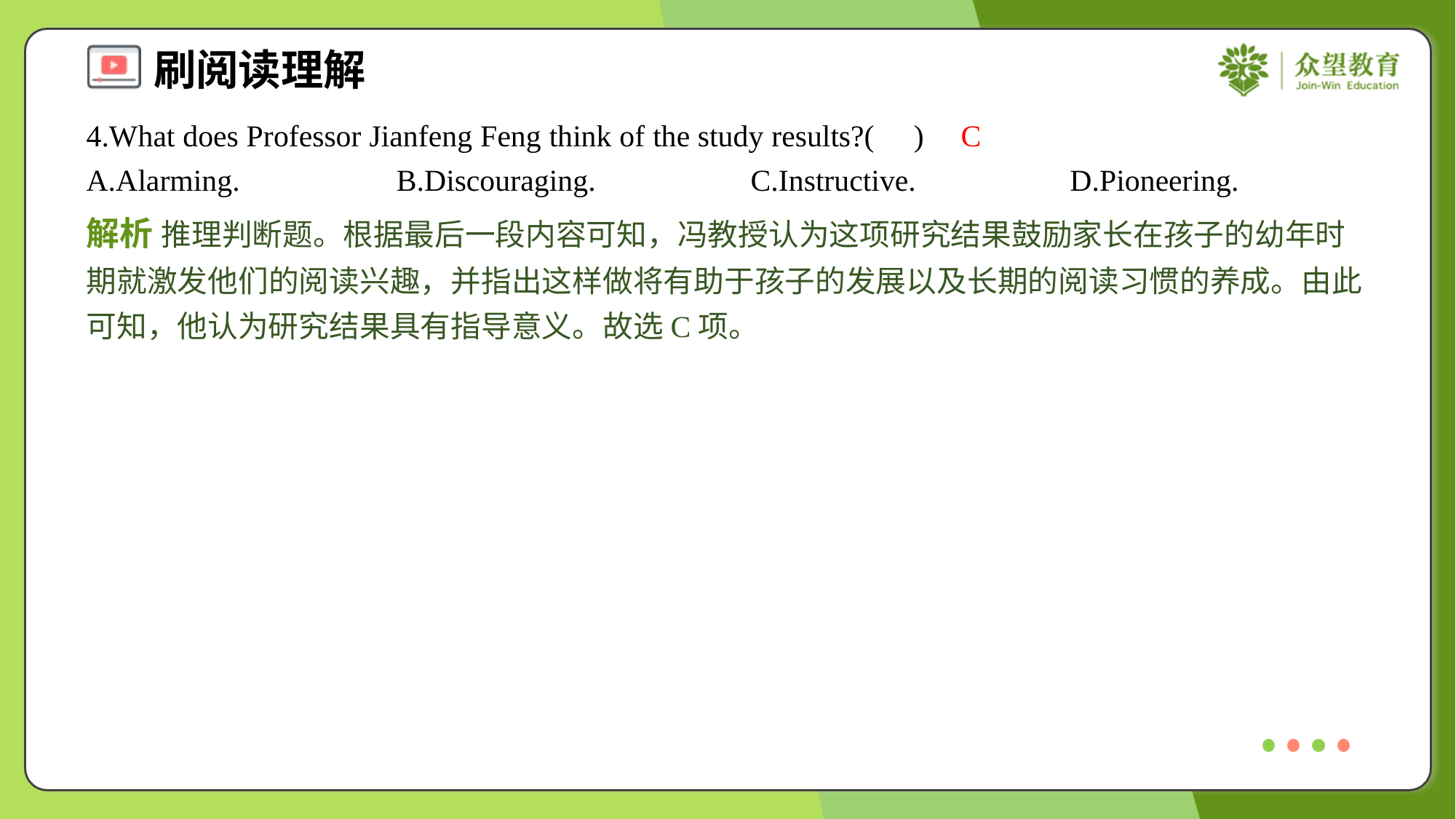

4.What does Professor Jianfeng Feng think of the study results?(     )
C
A.Alarming.	B.Discouraging.	C.Instructive.	D.Pioneering.
解析 推理判断题。根据最后一段内容可知，冯教授认为这项研究结果鼓励家长在孩子的幼年时期就激发他们的阅读兴趣，并指出这样做将有助于孩子的发展以及长期的阅读习惯的养成。由此可知，他认为研究结果具有指导意义。故选C项。